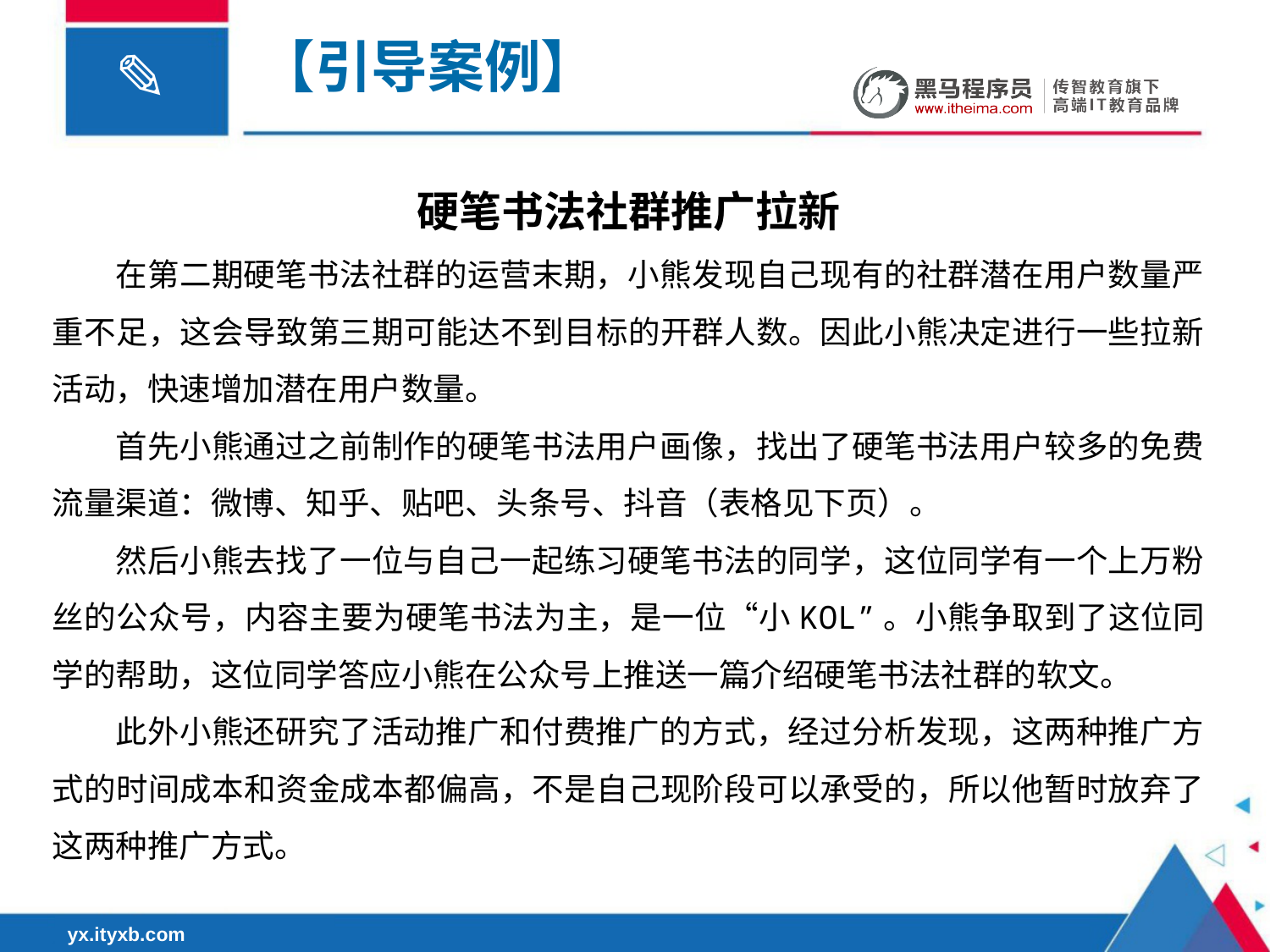

# 【引导案例】
硬笔书法社群推广拉新
在第二期硬笔书法社群的运营末期，小熊发现自己现有的社群潜在用户数量严重不足，这会导致第三期可能达不到目标的开群人数。因此小熊决定进行一些拉新活动，快速增加潜在用户数量。
首先小熊通过之前制作的硬笔书法用户画像，找出了硬笔书法用户较多的免费流量渠道：微博、知乎、贴吧、头条号、抖音（表格见下页）。
然后小熊去找了一位与自己一起练习硬笔书法的同学，这位同学有一个上万粉丝的公众号，内容主要为硬笔书法为主，是一位“小KOL”。小熊争取到了这位同学的帮助，这位同学答应小熊在公众号上推送一篇介绍硬笔书法社群的软文。
此外小熊还研究了活动推广和付费推广的方式，经过分析发现，这两种推广方式的时间成本和资金成本都偏高，不是自己现阶段可以承受的，所以他暂时放弃了这两种推广方式。